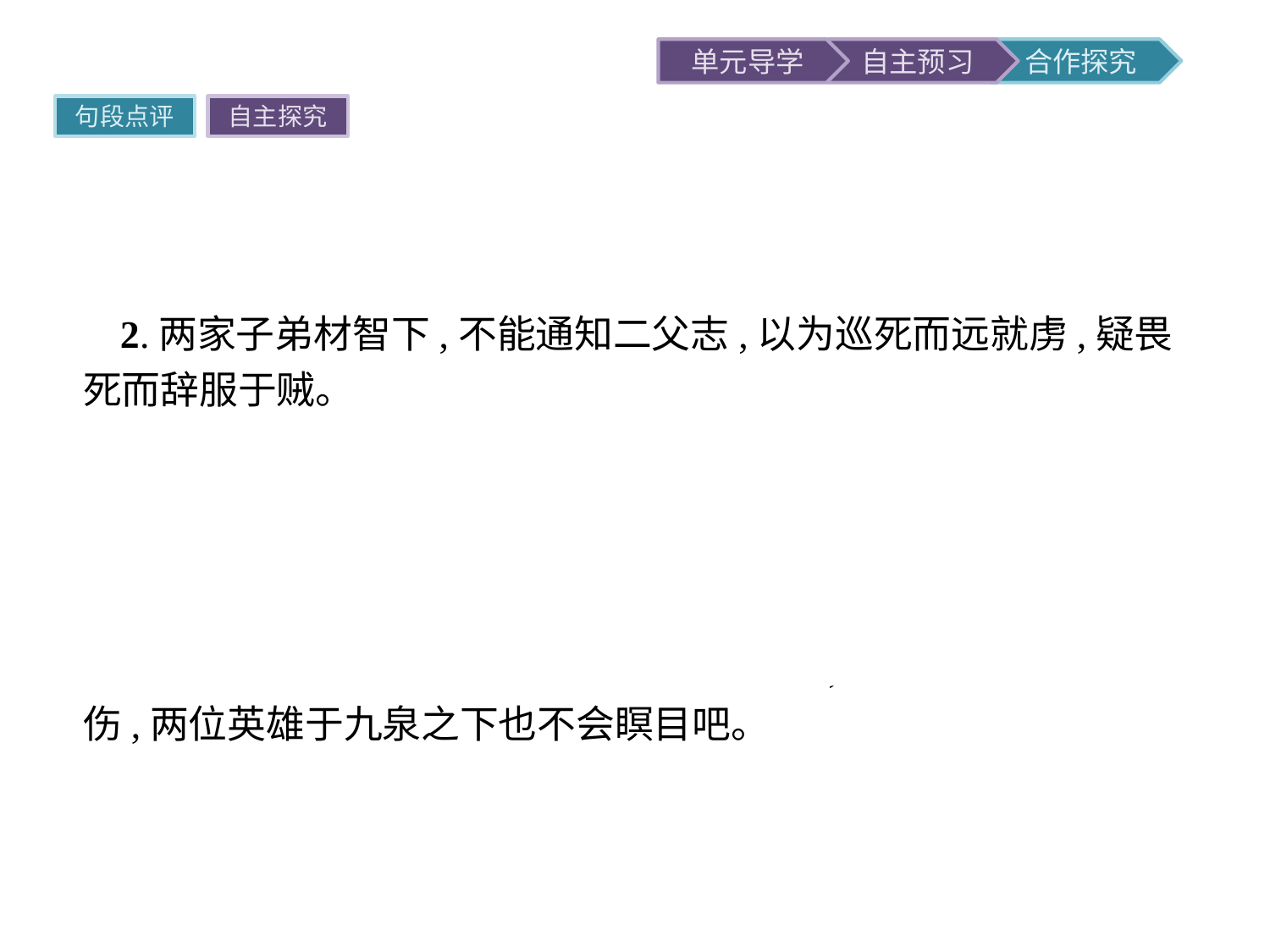

句段点评
自主探究
2.两家子弟材智下,不能通知二父志,以为巡死而远就虏,疑畏死而辞服于贼。
翻译许、张两家的儿子才能、智慧低下,不能深入了解许远、张巡的志气,认为张巡战死而许远受虏不死,怀疑许远怕死而降贼。
点评引用流言“畏死而辞服于贼”,树立了批驳的靶子。连两家的子弟——自己的亲骨肉都不能理解自己,难怪被小人恶意中伤,两位英雄于九泉之下也不会瞑目吧。